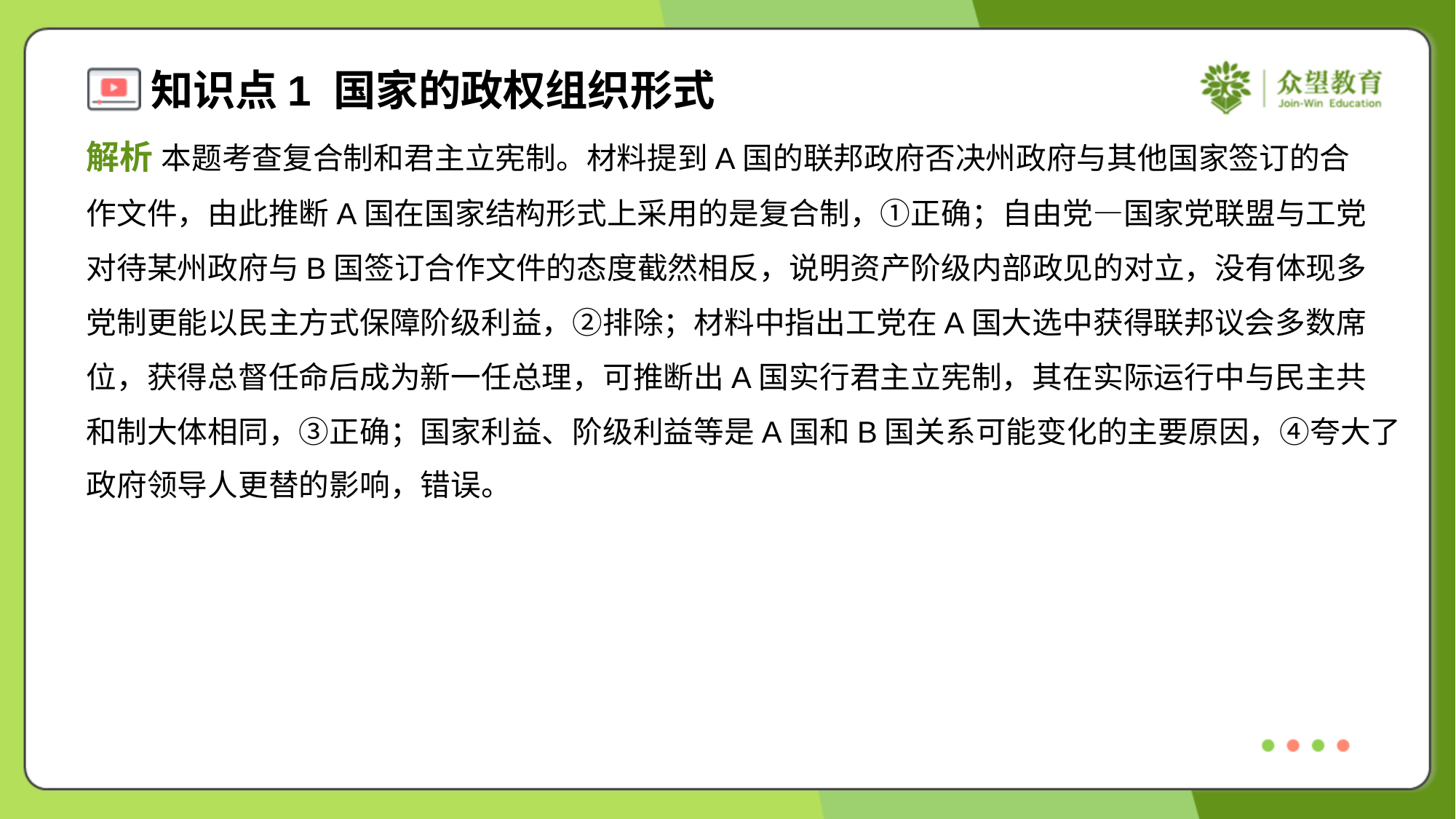

解析 本题考查复合制和君主立宪制。材料提到A国的联邦政府否决州政府与其他国家签订的合
作文件，由此推断A国在国家结构形式上采用的是复合制，①正确；自由党—国家党联盟与工党
对待某州政府与B国签订合作文件的态度截然相反，说明资产阶级内部政见的对立，没有体现多
党制更能以民主方式保障阶级利益，②排除；材料中指出工党在A国大选中获得联邦议会多数席
位，获得总督任命后成为新一任总理，可推断出A国实行君主立宪制，其在实际运行中与民主共
和制大体相同，③正确；国家利益、阶级利益等是A国和B国关系可能变化的主要原因，④夸大了
政府领导人更替的影响，错误。